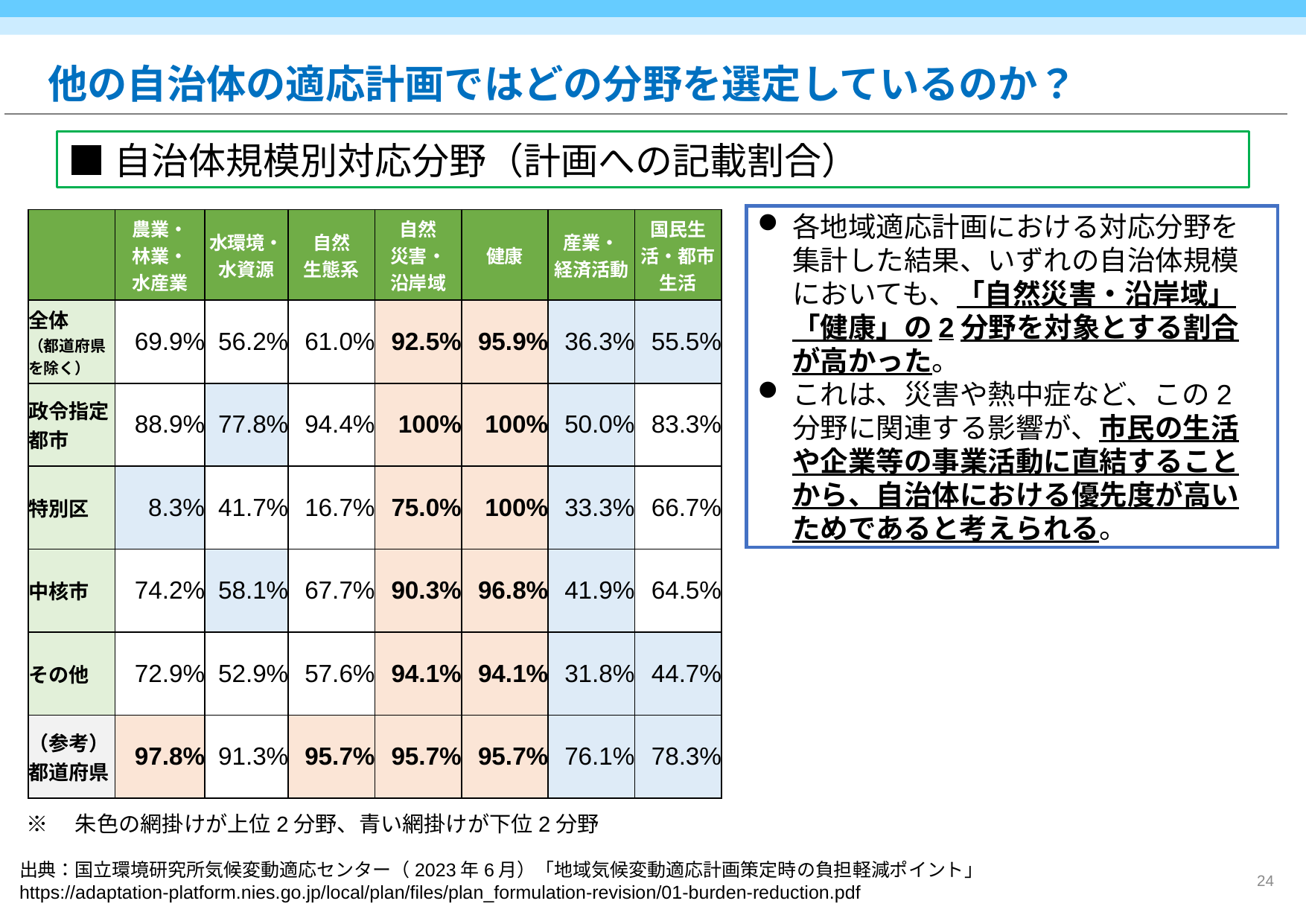

# 他の自治体の適応計画ではどの分野を選定しているのか？
■自治体規模別対応分野（計画への記載割合）
各地域適応計画における対応分野を集計した結果、いずれの自治体規模においても、「自然災害・沿岸域」「健康」の2分野を対象とする割合が高かった。
これは、災害や熱中症など、この2分野に関連する影響が、市民の生活や企業等の事業活動に直結することから、自治体における優先度が高いためであると考えられる。
|  | 農業・ 林業・ 水産業 | 水環境・ 水資源 | 自然 生態系 | 自然 災害・ 沿岸域 | 健康 | 産業・ 経済活動 | 国民生活・都市生活 |
| --- | --- | --- | --- | --- | --- | --- | --- |
| 全体 （都道府県を除く） | 69.9% | 56.2% | 61.0% | 92.5% | 95.9% | 36.3% | 55.5% |
| 政令指定都市 | 88.9% | 77.8% | 94.4% | 100% | 100% | 50.0% | 83.3% |
| 特別区 | 8.3% | 41.7% | 16.7% | 75.0% | 100% | 33.3% | 66.7% |
| 中核市 | 74.2% | 58.1% | 67.7% | 90.3% | 96.8% | 41.9% | 64.5% |
| その他 | 72.9% | 52.9% | 57.6% | 94.1% | 94.1% | 31.8% | 44.7% |
| （参考）都道府県 | 97.8% | 91.3% | 95.7% | 95.7% | 95.7% | 76.1% | 78.3% |
※　朱色の網掛けが上位2分野、青い網掛けが下位2分野
24
出典：国立環境研究所気候変動適応センター（2023年6月）「地域気候変動適応計画策定時の負担軽減ポイント」
https://adaptation-platform.nies.go.jp/local/plan/files/plan_formulation-revision/01-burden-reduction.pdf